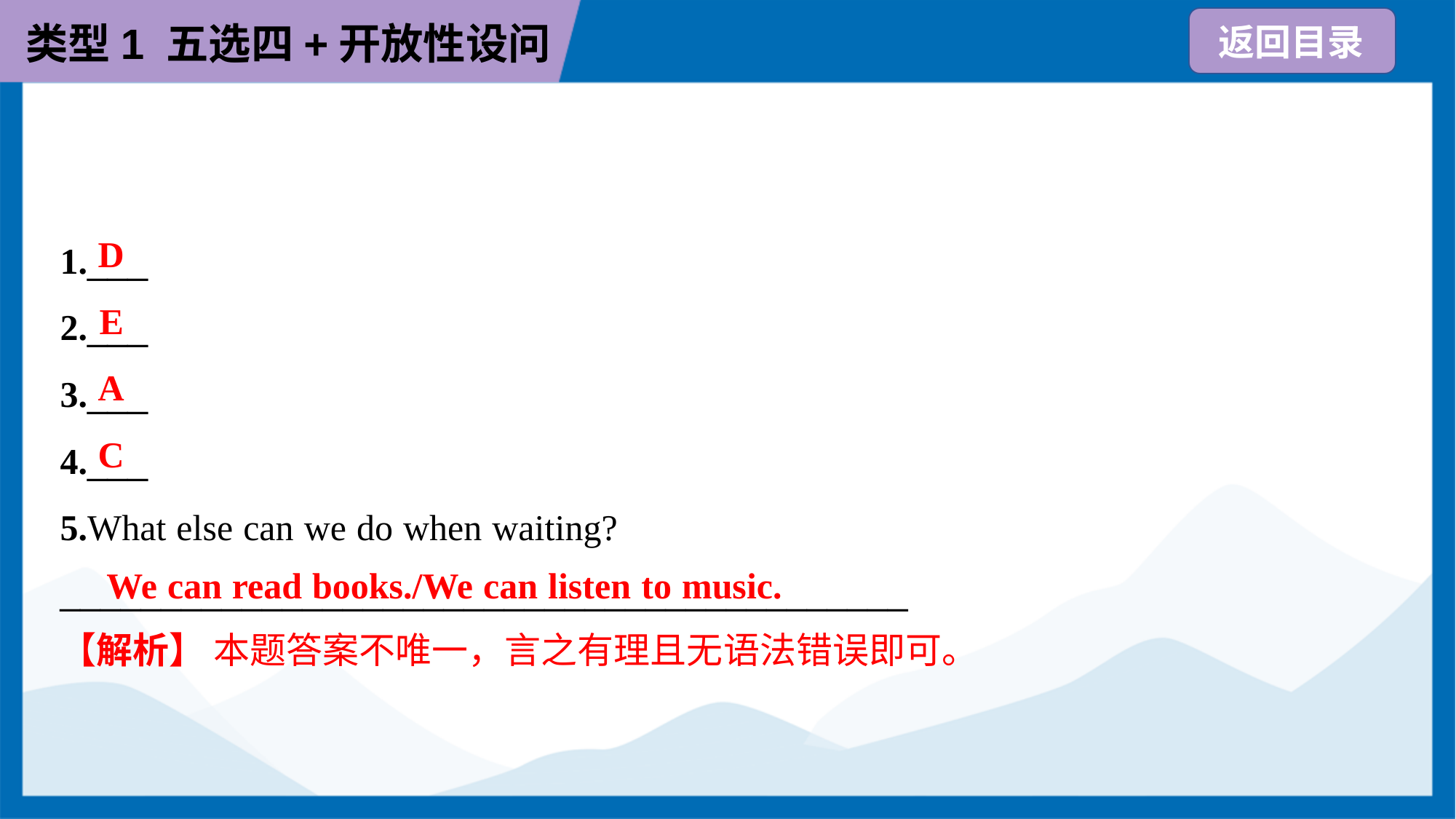

D
1.___
2.___
3.___
4.___
5.What else can we do when waiting?
__________________________________________
E
A
C
We can read books./We can listen to music.
【解析】 本题答案不唯一，言之有理且无语法错误即可。